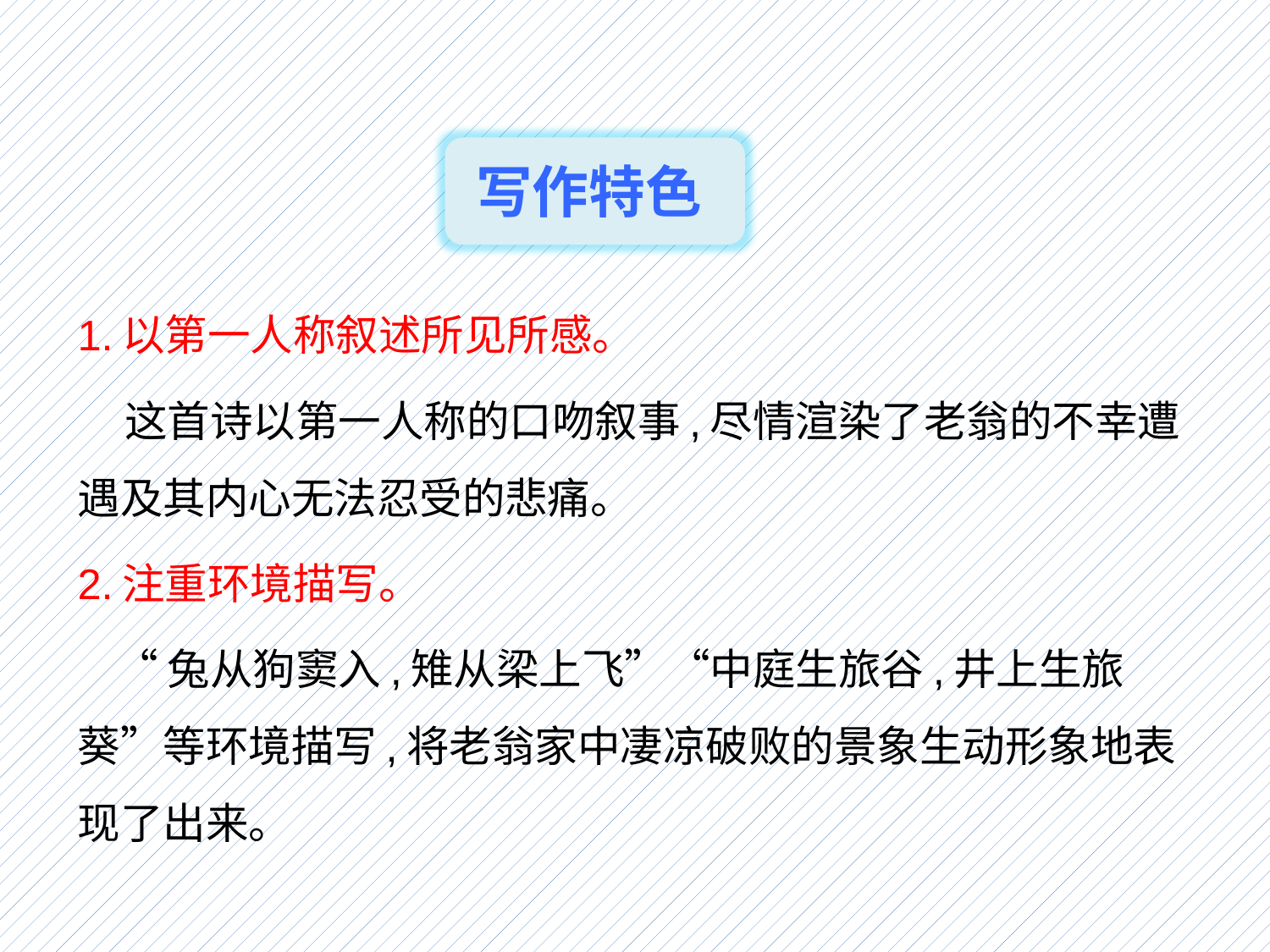

写作特色
1.以第一人称叙述所见所感。
    这首诗以第一人称的口吻叙事,尽情渲染了老翁的不幸遭遇及其内心无法忍受的悲痛。
2.注重环境描写。
    “兔从狗窦入,雉从梁上飞”“中庭生旅谷,井上生旅葵”等环境描写,将老翁家中凄凉破败的景象生动形象地表现了出来。